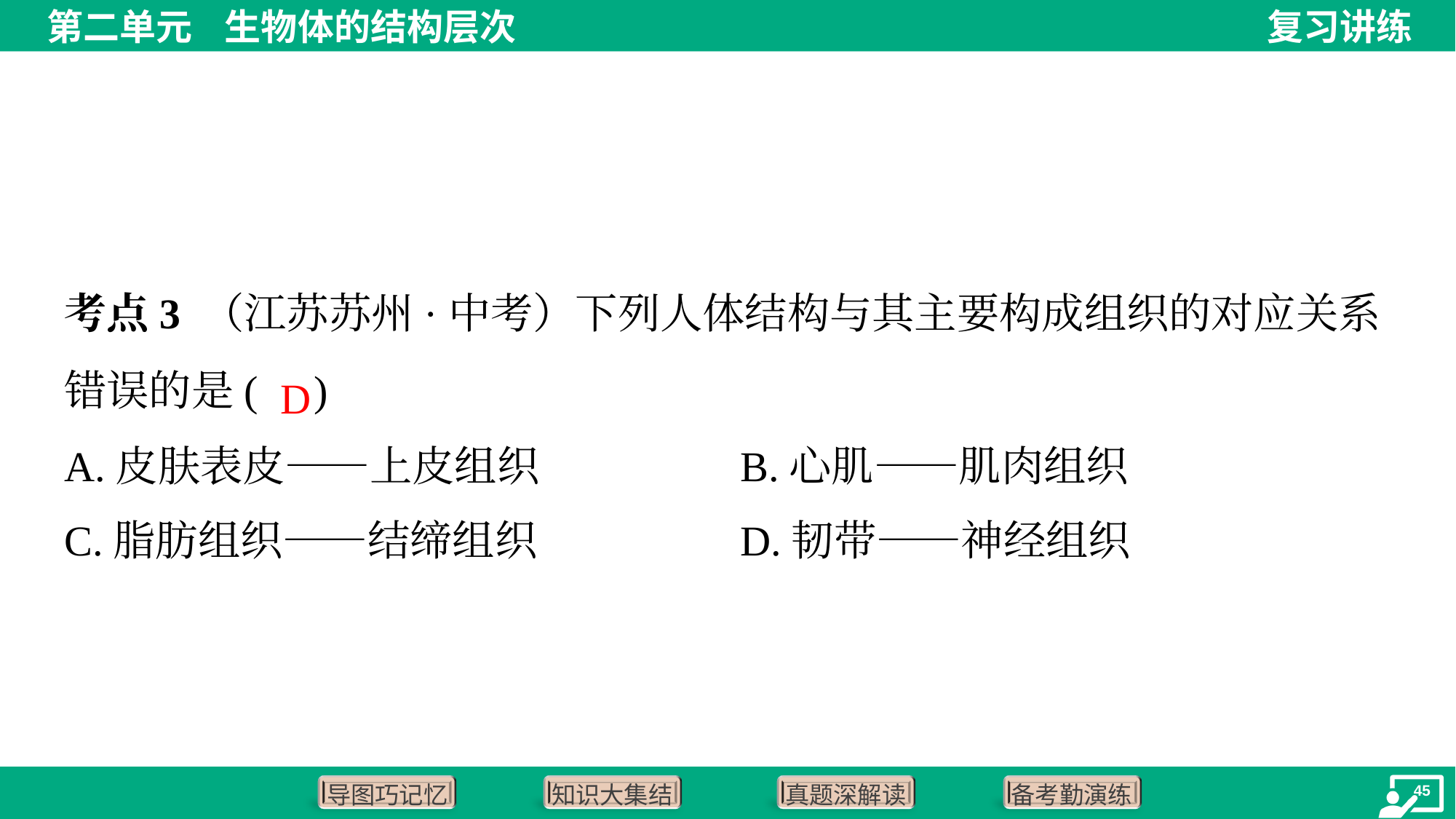

考点3 （江苏苏州·中考）下列人体结构与其主要构成组织的对应关系
错误的是(     )
D
A.皮肤表皮——上皮组织	B.心肌——肌肉组织
C.脂肪组织——结缔组织	D.韧带——神经组织